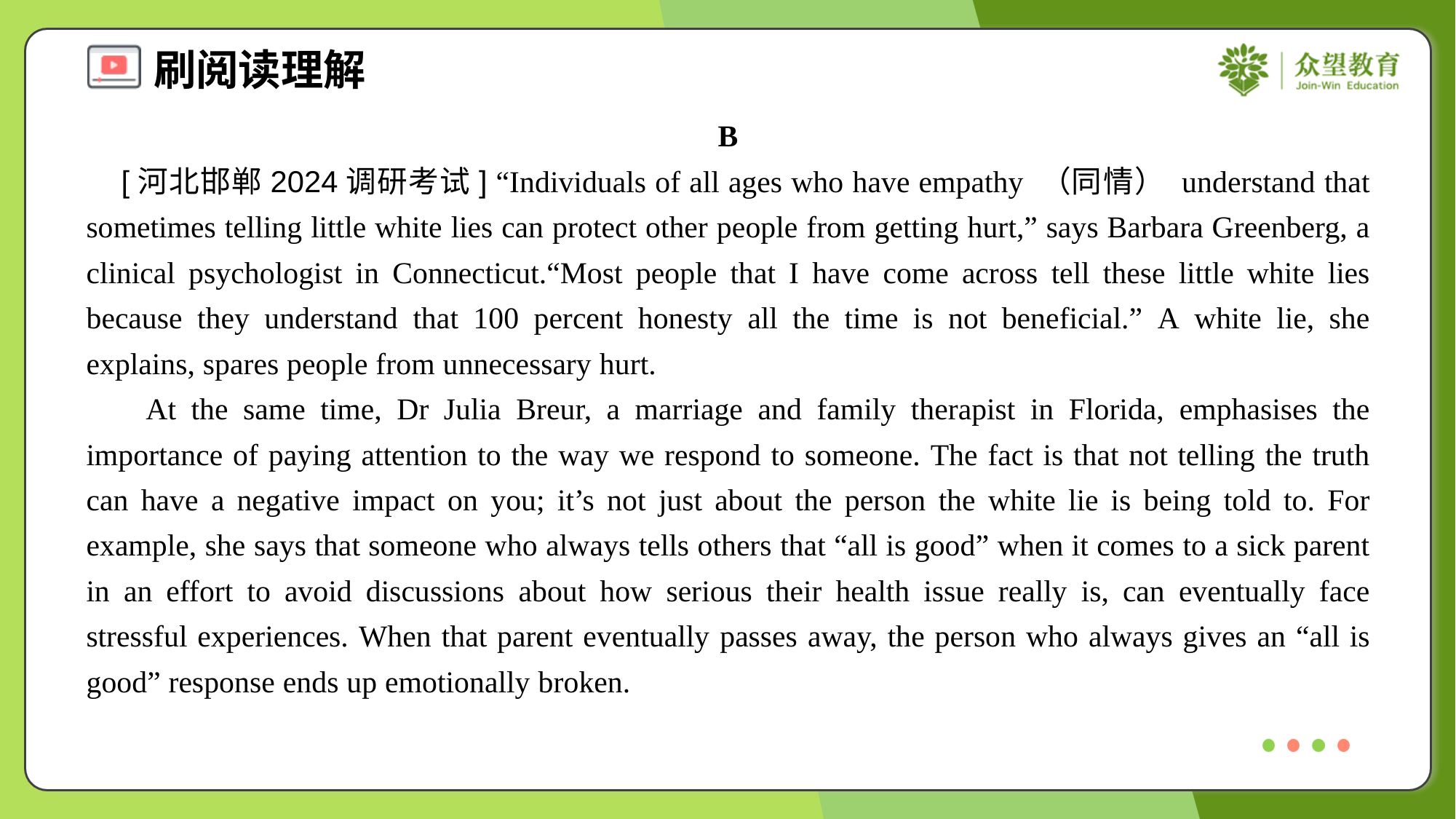

B
    [河北邯郸2024调研考试] “Individuals of all ages who have empathy （同情） understand that sometimes telling little white lies can protect other people from getting hurt,” says Barbara Greenberg, a clinical psychologist in Connecticut.“Most people that I have come across tell these little white lies because they understand that 100 percent honesty all the time is not beneficial.” A white lie, she explains, spares people from unnecessary hurt.
    At the same time, Dr Julia Breur, a marriage and family therapist in Florida, emphasises the importance of paying attention to the way we respond to someone. The fact is that not telling the truth can have a negative impact on you; it’s not just about the person the white lie is being told to. For example, she says that someone who always tells others that “all is good” when it comes to a sick parent in an effort to avoid discussions about how serious their health issue really is, can eventually face stressful experiences. When that parent eventually passes away, the person who always gives an “all is good” response ends up emotionally broken.